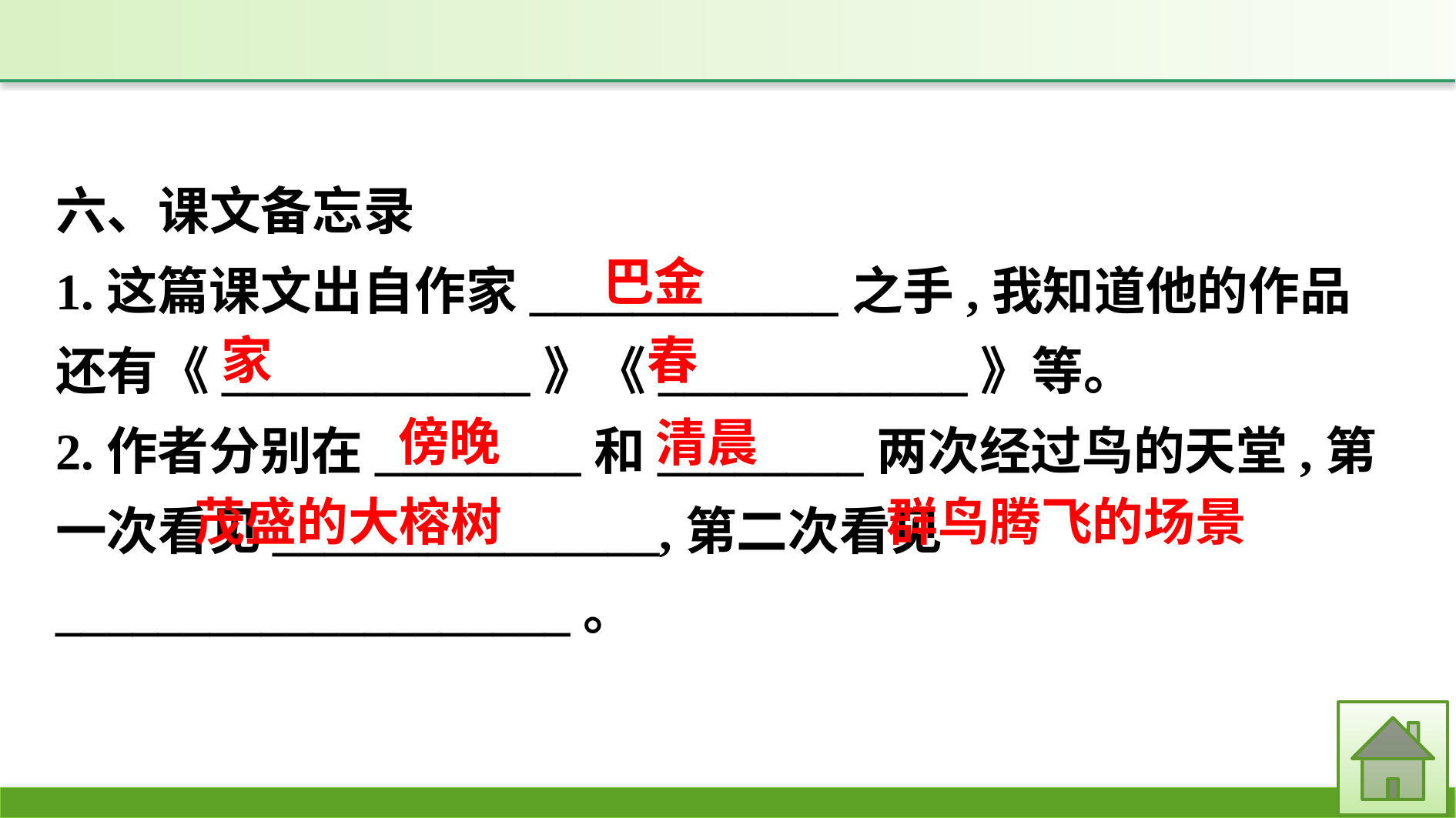

六、课文备忘录
1.这篇课文出自作家____________之手,我知道他的作品还有《____________》《____________》等。
2.作者分别在________和________两次经过鸟的天堂,第一次看见_______________,第二次看见____________________。
巴金
家
春
傍晚
清晨
茂盛的大榕树
群鸟腾飞的场景